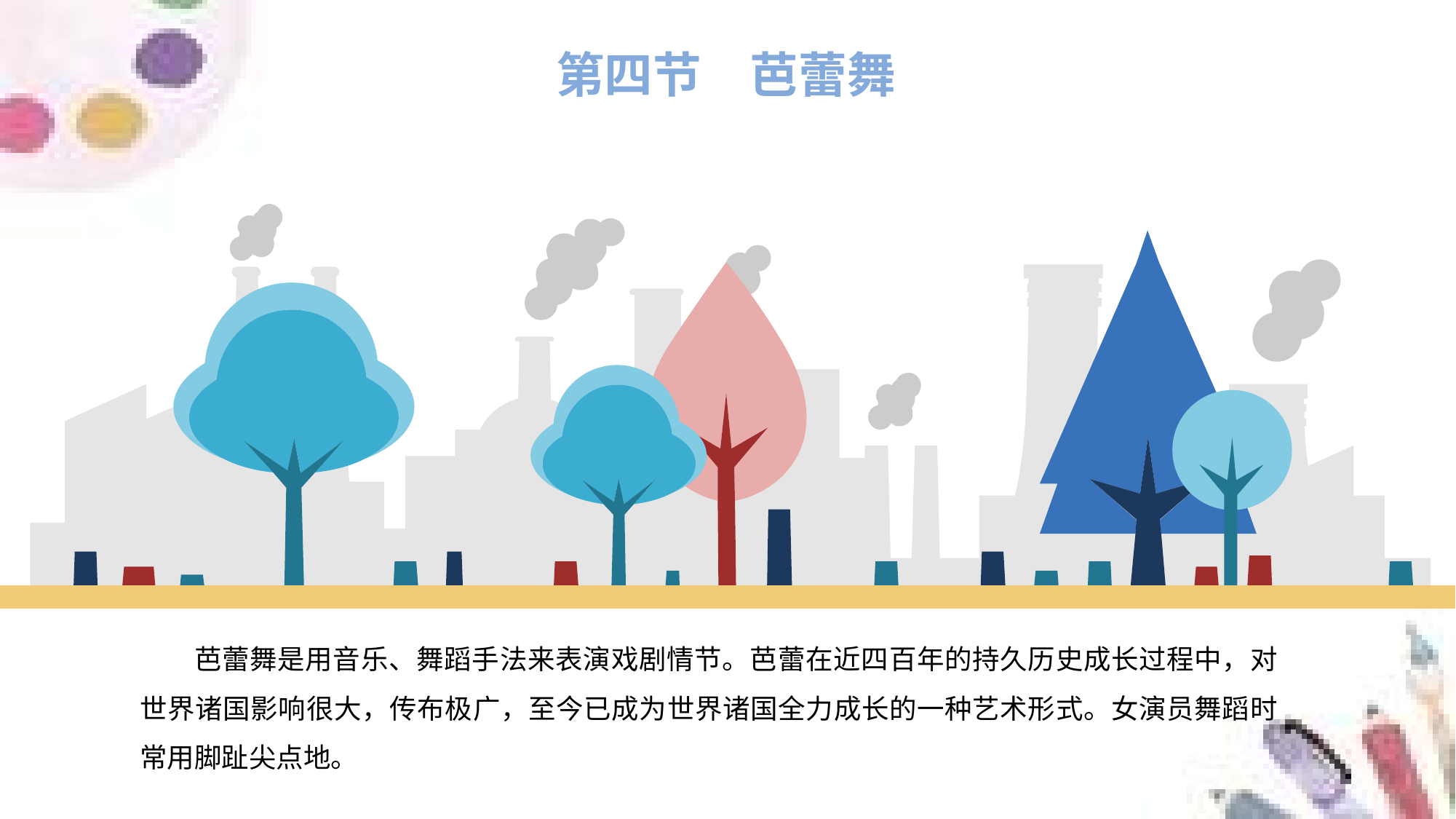

第四节　芭蕾舞

芭蕾舞是用音乐、舞蹈手法来表演戏剧情节。芭蕾在近四百年的持久历史成长过程中，对世界诸国影响很大，传布极广，至今已成为世界诸国全力成长的一种艺术形式。女演员舞蹈时常用脚趾尖点地。